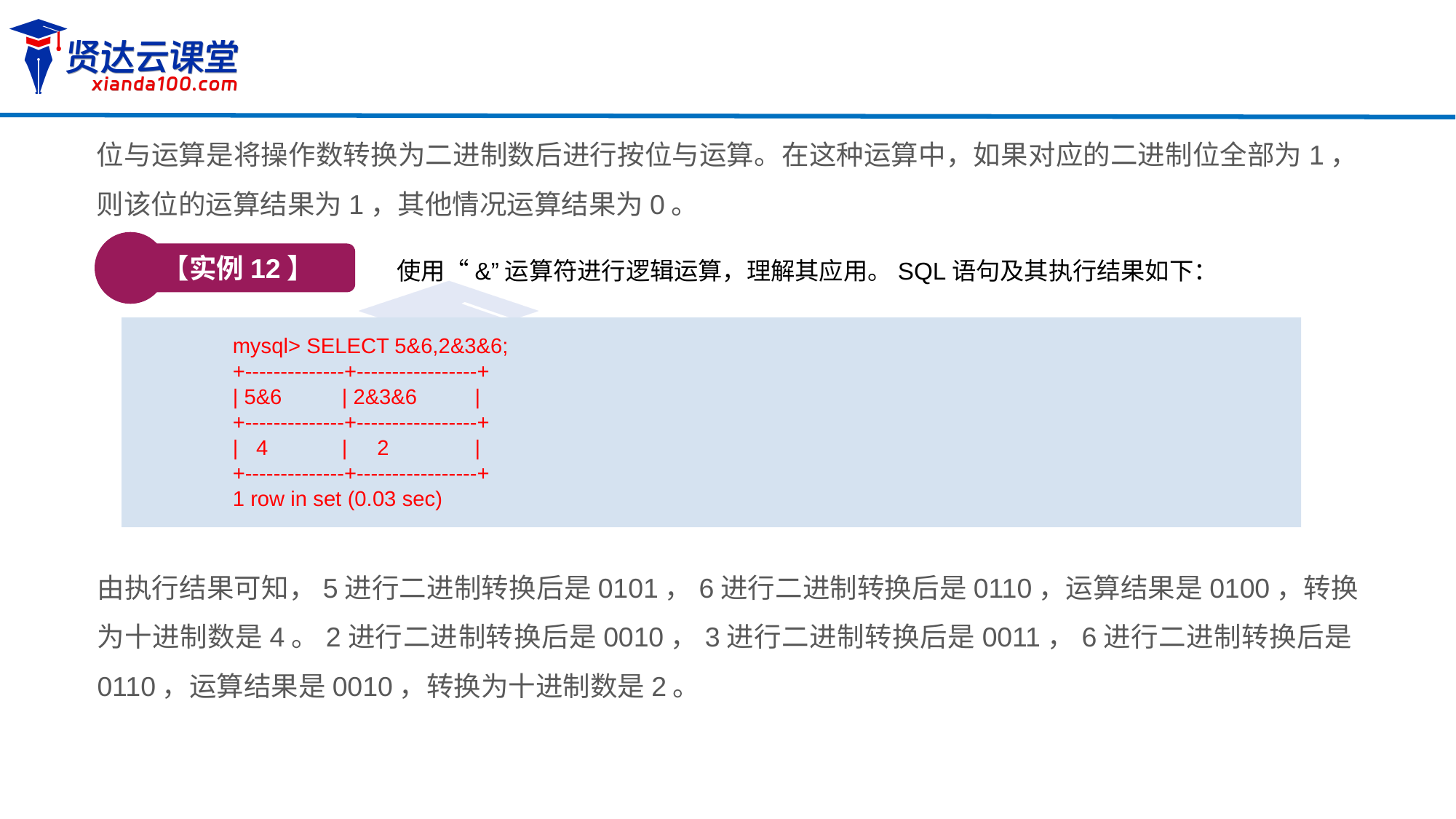

位与运算是将操作数转换为二进制数后进行按位与运算。在这种运算中，如果对应的二进制位全部为1，则该位的运算结果为1，其他情况运算结果为0。

【实例12】
使用“&”运算符进行逻辑运算，理解其应用。SQL语句及其执行结果如下：

mysql> SELECT 5&6,2&3&6;
+--------------+-----------------+
| 5&6 	| 2&3&6	    |
+--------------+-----------------+
|   4 	|     2	    |
+--------------+-----------------+
1 row in set (0.03 sec)
由执行结果可知，5进行二进制转换后是0101，6进行二进制转换后是0110，运算结果是0100，转换为十进制数是4。2进行二进制转换后是0010，3进行二进制转换后是0011，6进行二进制转换后是0110，运算结果是0010，转换为十进制数是2。